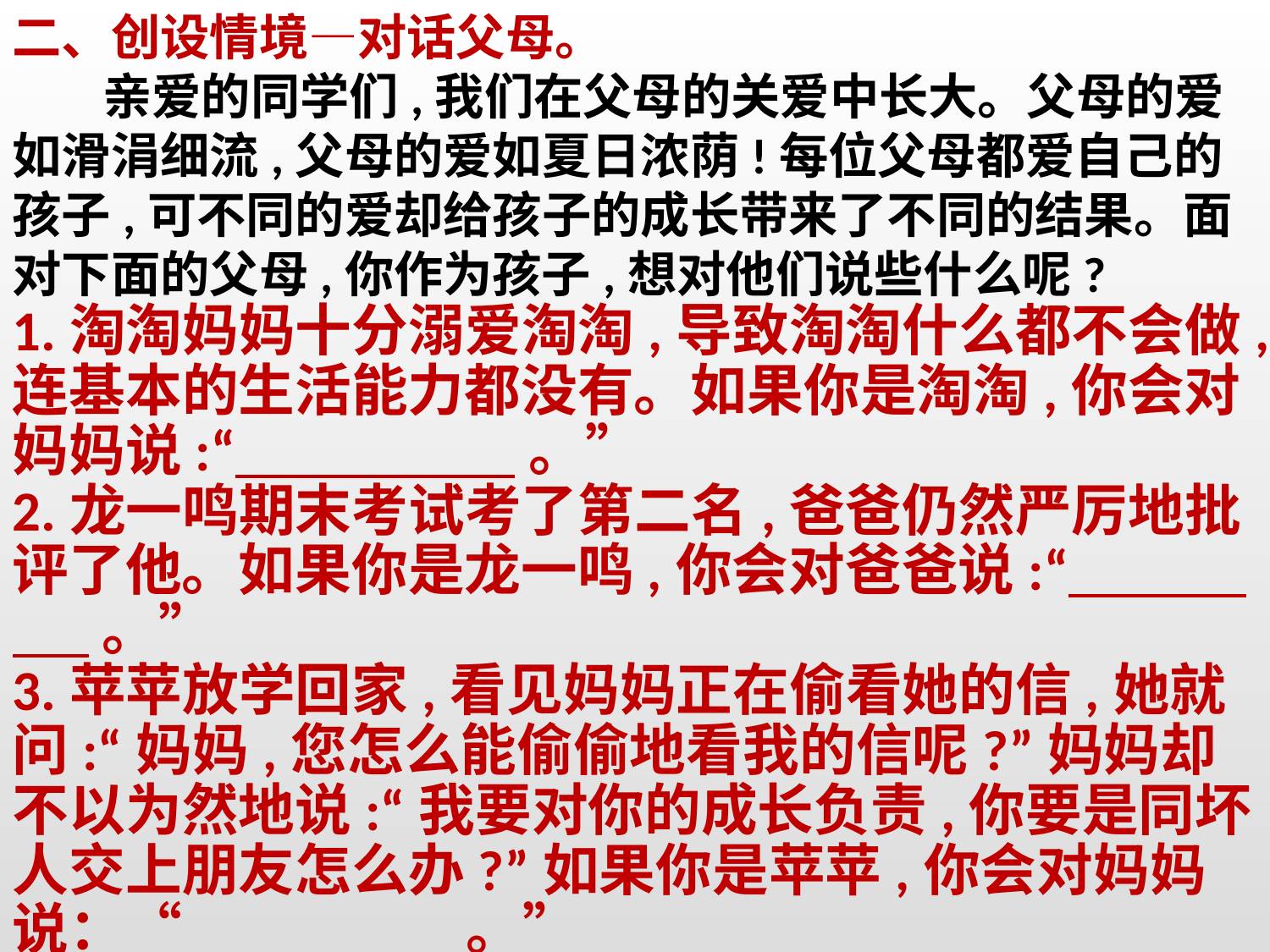

二、创设情境—对话父母。
       亲爱的同学们,我们在父母的关爱中长大。父母的爱如滑涓细流,父母的爱如夏日浓荫!每位父母都爱自己的孩子,可不同的爱却给孩子的成长带来了不同的结果。面对下面的父母,你作为孩子,想对他们说些什么呢?
1.淘淘妈妈十分溺爱淘淘,导致淘淘什么都不会做,连基本的生活能力都没有。如果你是淘淘,你会对妈妈说:“                      。”
2.龙一鸣期末考试考了第二名,爸爸仍然严厉地批评了他。如果你是龙一鸣,你会对爸爸说:“                     。”
3.苹苹放学回家,看见妈妈正在偷看她的信,她就问:“妈妈,您怎么能偷偷地看我的信呢?”妈妈却不以为然地说:“我要对你的成长负责,你要是同坏人交上朋友怎么办?”如果你是苹苹,你会对妈妈说：“                      。”